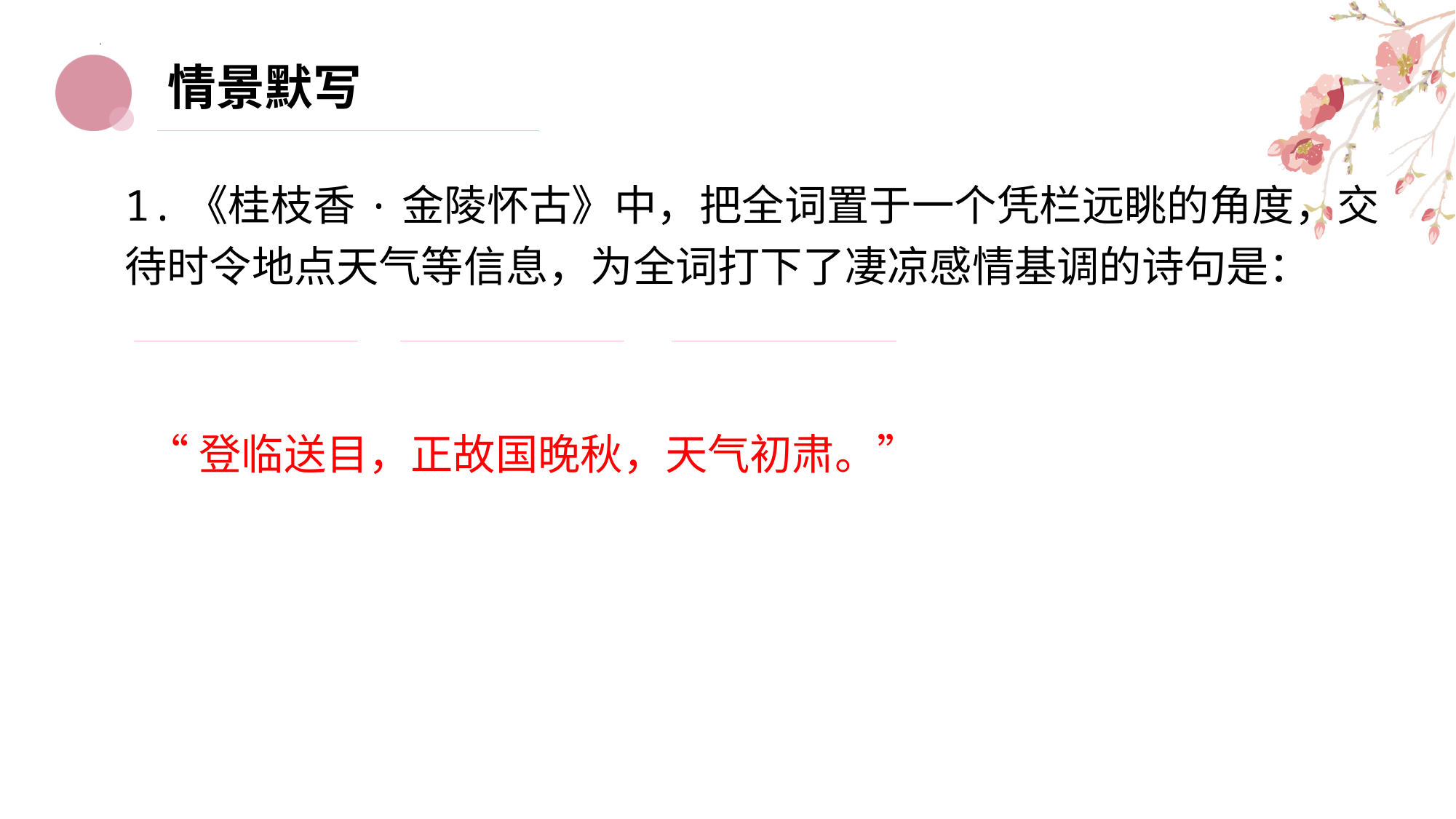

情景默写
1.《桂枝香·金陵怀古》中，把全词置于一个凭栏远眺的角度，交待时令地点天气等信息，为全词打下了凄凉感情基调的诗句是：

“登临送目，正故国晚秋，天气初肃。”